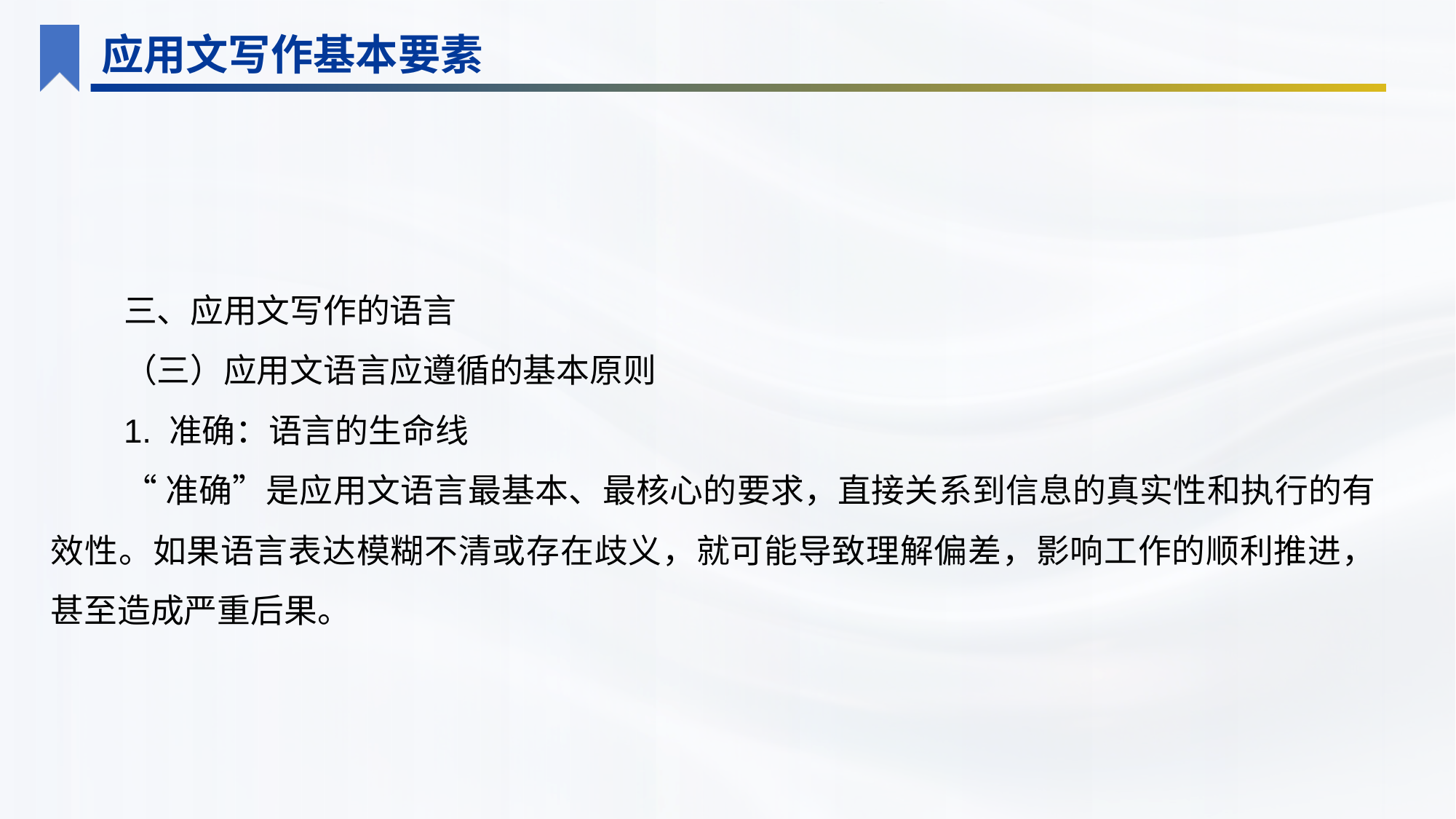

应用文写作基本要素
三、应用文写作的语言
（三）应用文语言应遵循的基本原则
1. 准确：语言的生命线
“准确”是应用文语言最基本、最核心的要求，直接关系到信息的真实性和执行的有效性。如果语言表达模糊不清或存在歧义，就可能导致理解偏差，影响工作的顺利推进，甚至造成严重后果。